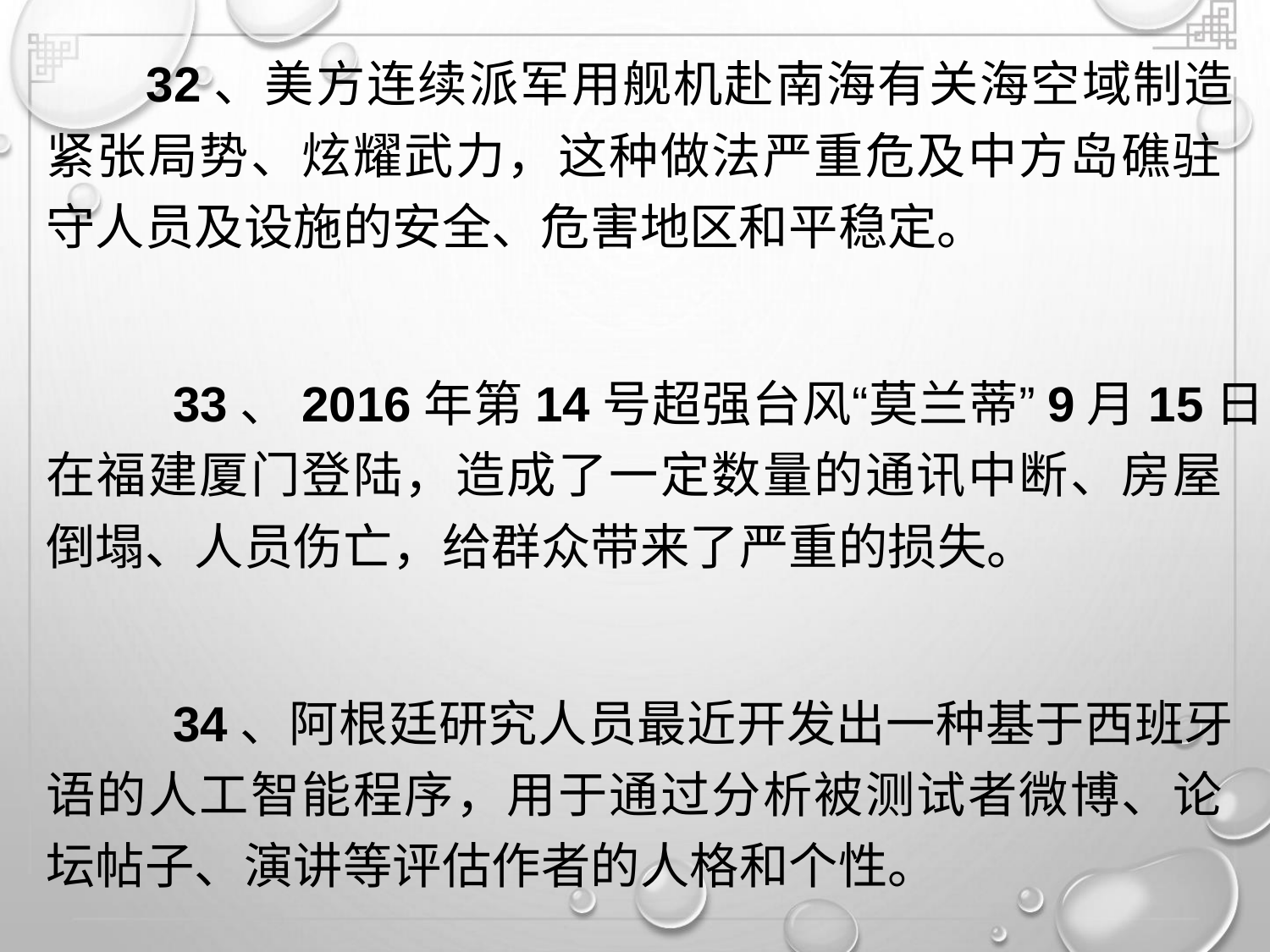

32、美方连续派军用舰机赴南海有关海空域制造
紧张局势、炫耀武力，这种做法严重危及中方岛礁驻
守人员及设施的安全、危害地区和平稳定。
33、2016年第14号超强台风“莫兰蒂”9月15日
在福建厦门登陆，造成了一定数量的通讯中断、房屋
倒塌、人员伤亡，给群众带来了严重的损失。
34、阿根廷研究人员最近开发出一种基于西班牙
语的人工智能程序，用于通过分析被测试者微博、论
坛帖子、演讲等评估作者的人格和个性。